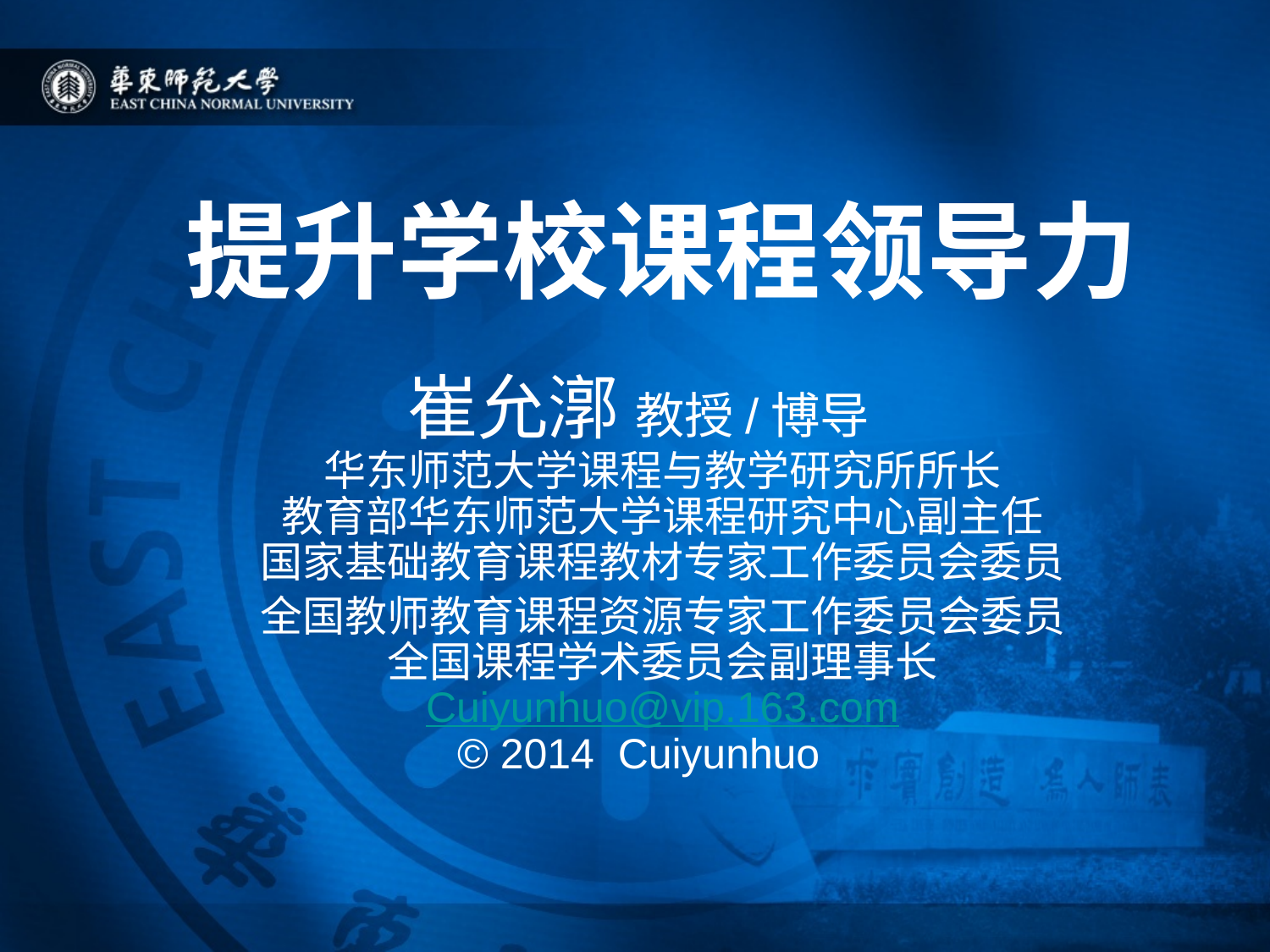

提升学校课程领导力
崔允漷 教授/博导
华东师范大学课程与教学研究所所长
教育部华东师范大学课程研究中心副主任
国家基础教育课程教材专家工作委员会委员
    全国教师教育课程资源专家工作委员会委员
全国课程学术委员会副理事长
Cuiyunhuo@vip.163.com
© 2014  Cuiyunhuo